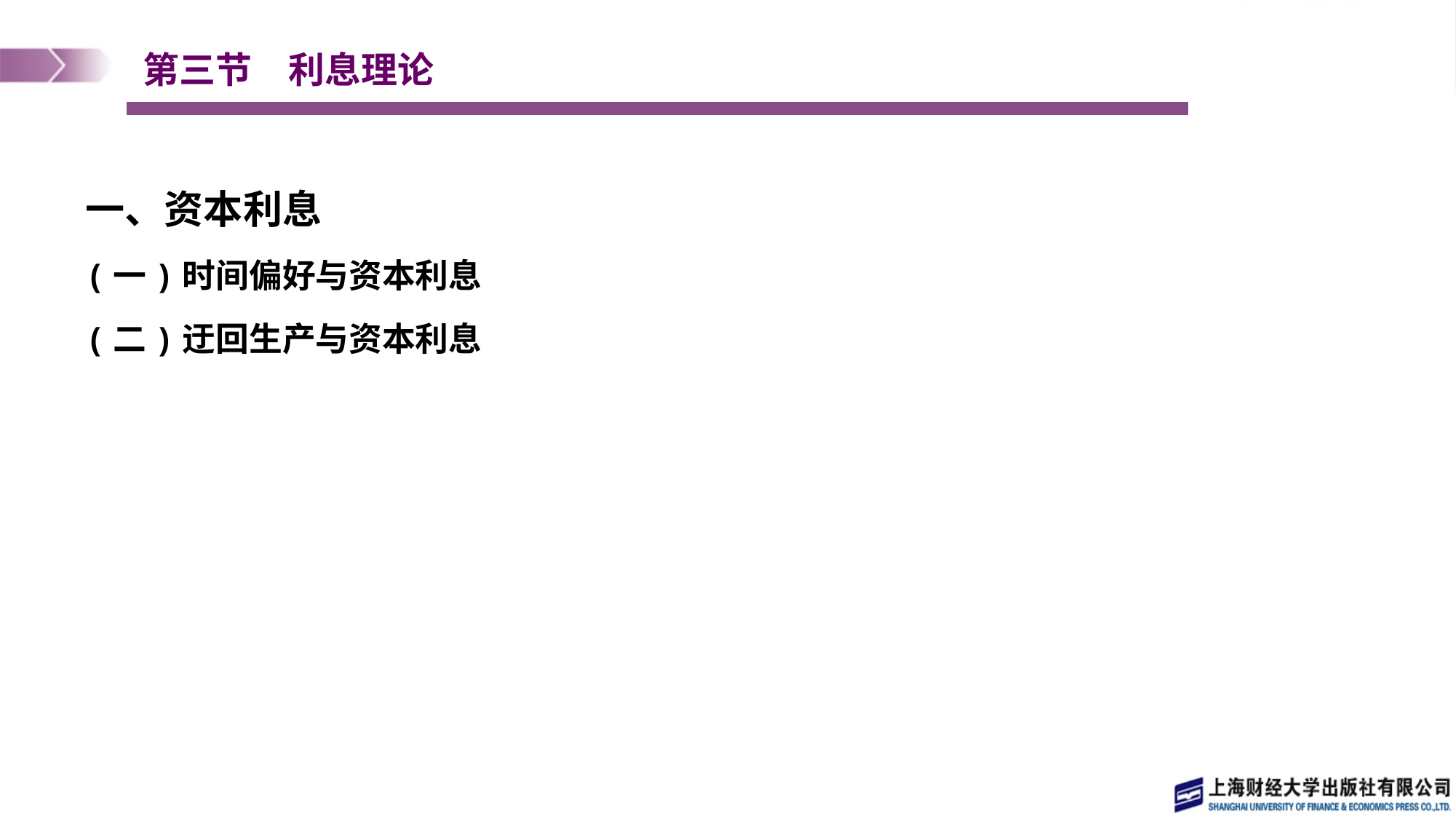

# 第三节　利息理论
一、资本利息
(一)时间偏好与资本利息
(二)迂回生产与资本利息